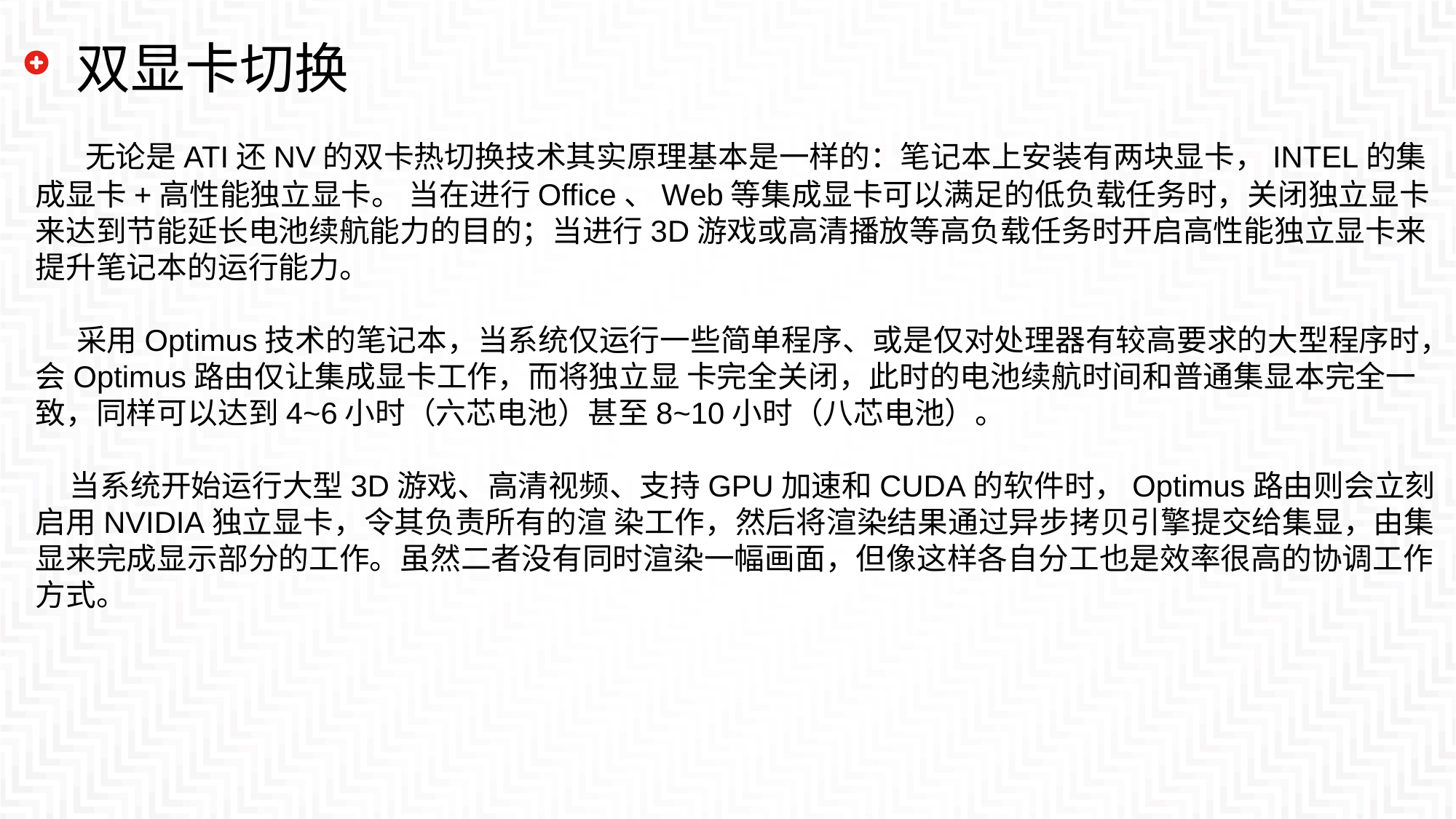

双显卡切换
     无论是ATI还NV的双卡热切换技术其实原理基本是一样的：笔记本上安装有两块显卡，INTEL的集成显卡+高性能独立显卡。 当在进行Office、Web等集成显卡可以满足的低负载任务时，关闭独立显卡来达到节能延长电池续航能力的目的；当进行3D游戏或高清播放等高负载任务时开启高性能独立显卡来提升笔记本的运行能力。

     采用Optimus技术的笔记本，当系统仅运行一些简单程序、或是仅对处理器有较高要求的大型程序时，会Optimus路由仅让集成显卡工作，而将独立显 卡完全关闭，此时的电池续航时间和普通集显本完全一致，同样可以达到4~6小时（六芯电池）甚至8~10小时（八芯电池）。

    当系统开始运行大型3D游戏、高清视频、支持GPU加速和CUDA的软件时，Optimus路由则会立刻启用NVIDIA独立显卡，令其负责所有的渲 染工作，然后将渲染结果通过异步拷贝引擎提交给集显，由集显来完成显示部分的工作。虽然二者没有同时渲染一幅画面，但像这样各自分工也是效率很高的协调工作方式。